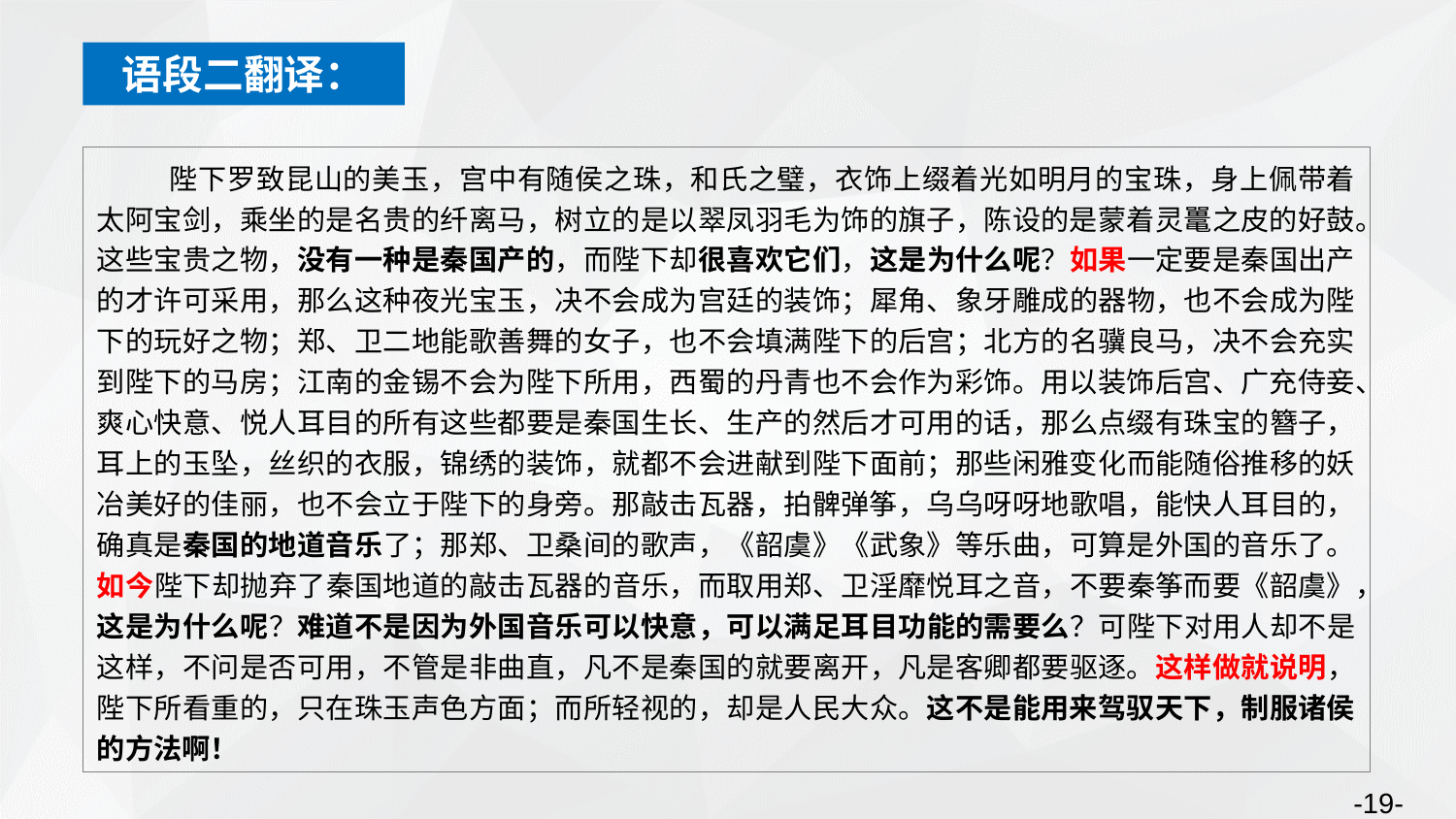

语段二翻译：
陛下罗致昆山的美玉，宫中有随侯之珠，和氏之璧，衣饰上缀着光如明月的宝珠，身上佩带着太阿宝剑，乘坐的是名贵的纤离马，树立的是以翠凤羽毛为饰的旗子，陈设的是蒙着灵鼍之皮的好鼓。这些宝贵之物，没有一种是秦国产的，而陛下却很喜欢它们，这是为什么呢？如果一定要是秦国出产的才许可采用，那么这种夜光宝玉，决不会成为宫廷的装饰；犀角、象牙雕成的器物，也不会成为陛下的玩好之物；郑、卫二地能歌善舞的女子，也不会填满陛下的后宫；北方的名骥良马，决不会充实到陛下的马房；江南的金锡不会为陛下所用，西蜀的丹青也不会作为彩饰。用以装饰后宫、广充侍妾、爽心快意、悦人耳目的所有这些都要是秦国生长、生产的然后才可用的话，那么点缀有珠宝的簪子，耳上的玉坠，丝织的衣服，锦绣的装饰，就都不会进献到陛下面前；那些闲雅变化而能随俗推移的妖冶美好的佳丽，也不会立于陛下的身旁。那敲击瓦器，拍髀弹筝，乌乌呀呀地歌唱，能快人耳目的，确真是秦国的地道音乐了；那郑、卫桑间的歌声，《韶虞》《武象》等乐曲，可算是外国的音乐了。如今陛下却抛弃了秦国地道的敲击瓦器的音乐，而取用郑、卫淫靡悦耳之音，不要秦筝而要《韶虞》，这是为什么呢？难道不是因为外国音乐可以快意，可以满足耳目功能的需要么？可陛下对用人却不是这样，不问是否可用，不管是非曲直，凡不是秦国的就要离开，凡是客卿都要驱逐。这样做就说明，陛下所看重的，只在珠玉声色方面；而所轻视的，却是人民大众。这不是能用来驾驭天下，制服诸侯的方法啊！
-19-